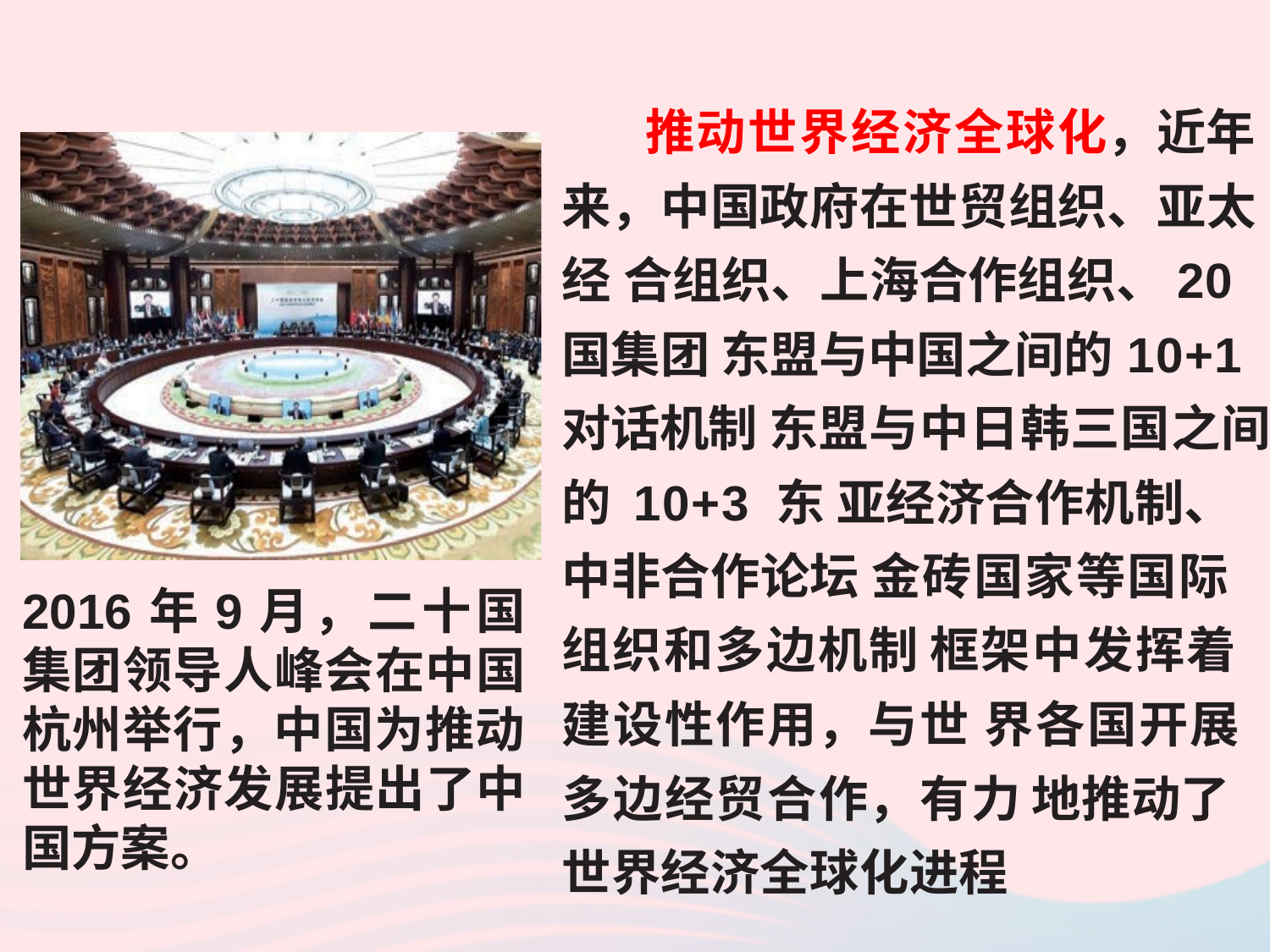

推动世界经济全球化，近年来，中国政府在世贸组织、亚太经 合组织、上海合作组织、20 国集团 东盟与中国之间的10+1 对话机制 东盟与中日韩三国之间的 10+3 东 亚经济合作机制、中非合作论坛 金砖国家等国际组织和多边机制 框架中发挥着建设性作用，与世 界各国开展多边经贸合作，有力 地推动了世界经济全球化进程

2016年9月，二十国集团领导人峰会在中国 杭州举行，中国为推动世界经济发展提出了中国方案。